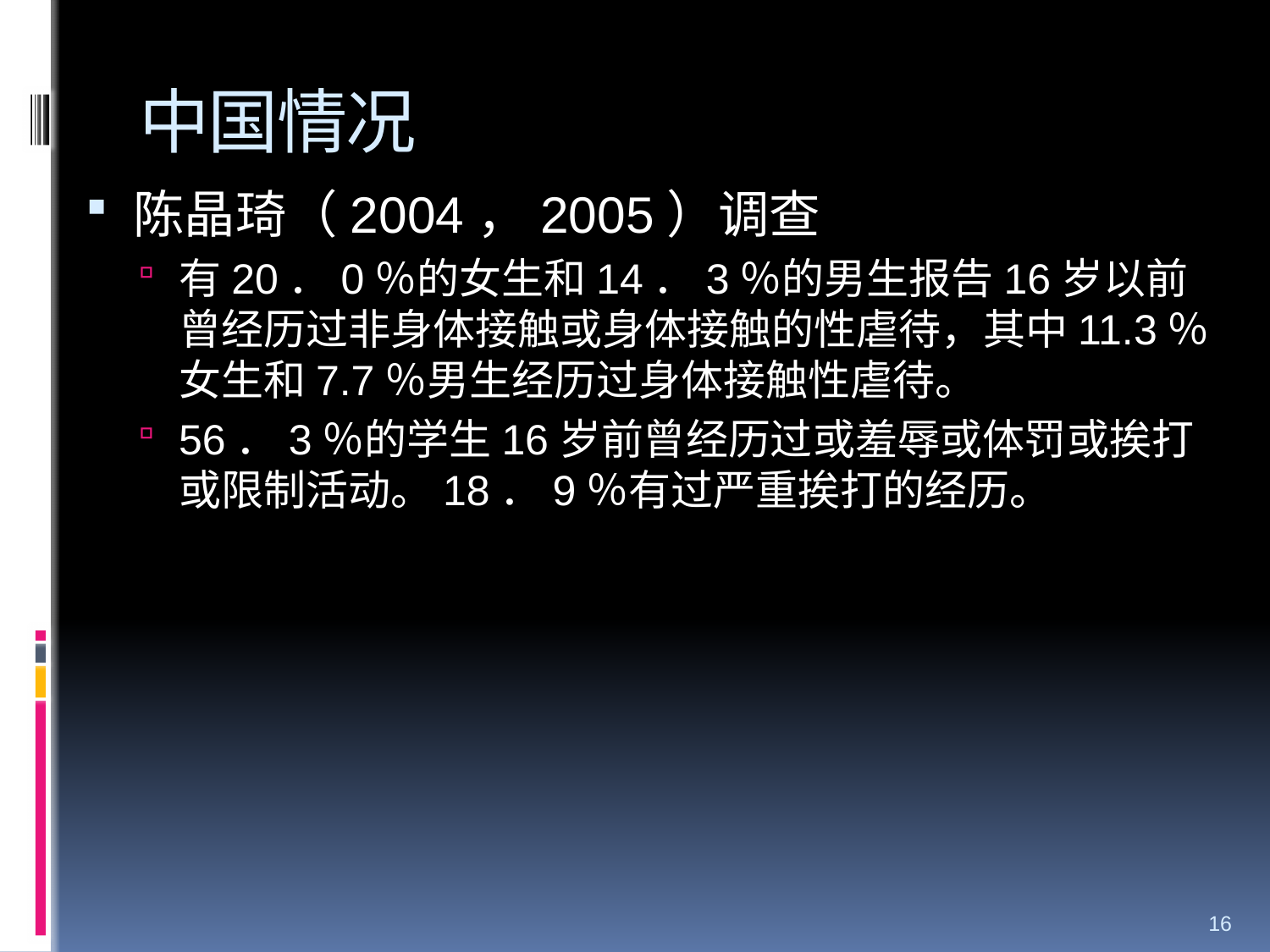

# 中国情况
陈晶琦（2004，2005）调查
有20．0％的女生和14．3％的男生报告16岁以前曾经历过非身体接触或身体接触的性虐待，其中11.3％女生和7.7％男生经历过身体接触性虐待。
56．3％的学生16岁前曾经历过或羞辱或体罚或挨打或限制活动。18．9％有过严重挨打的经历。
16